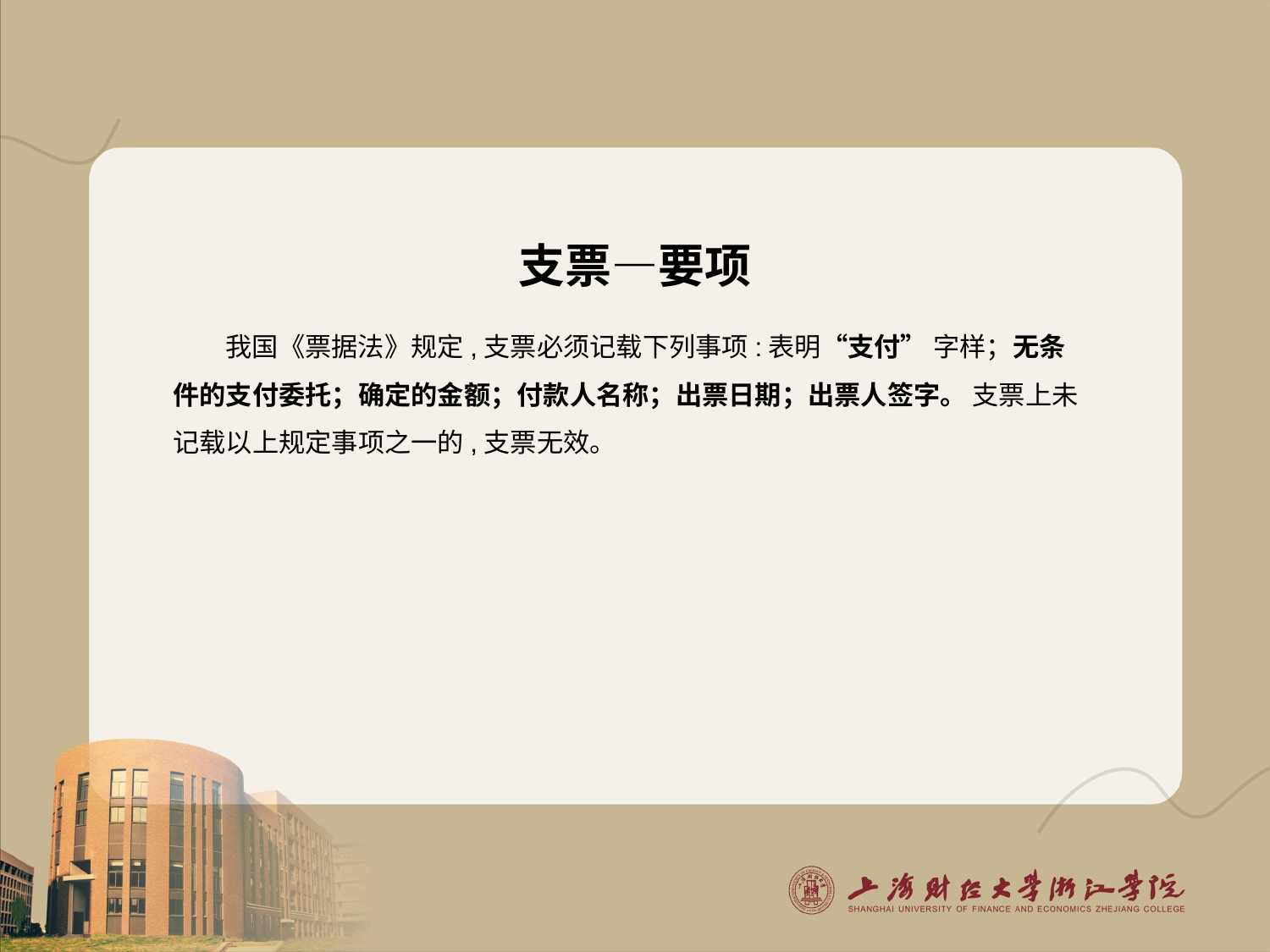

# 支票—要项
我国《票据法》规定,支票必须记载下列事项:表明“支付” 字样；无条件的支付委托；确定的金额；付款人名称；出票日期；出票人签字。 支票上未记载以上规定事项之一的,支票无效。